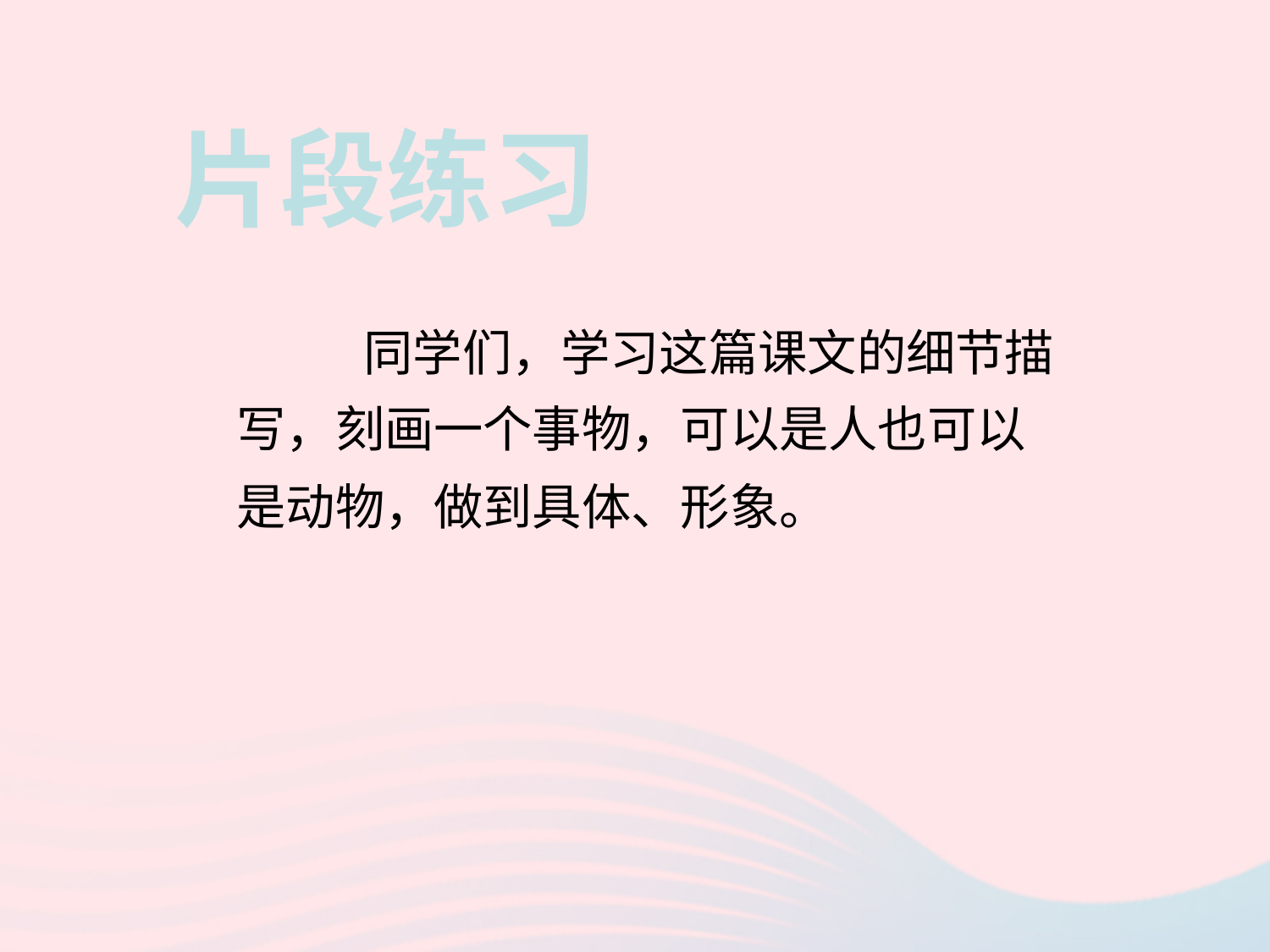

片段练习
	同学们，学习这篇课文的细节描写，刻画一个事物，可以是人也可以是动物，做到具体、形象。